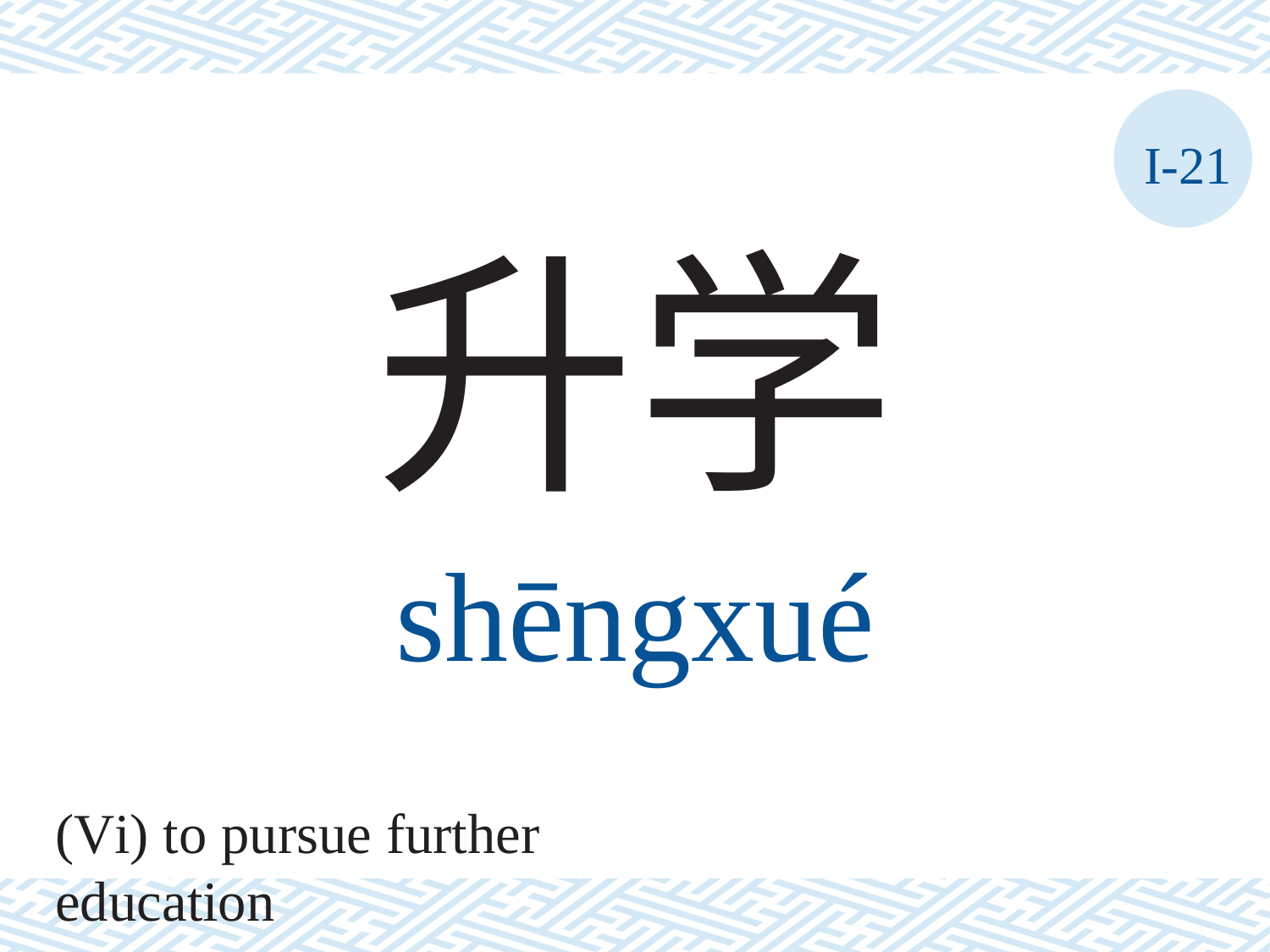

I-21
升学
shēngxué
(Vi) to pursue further education